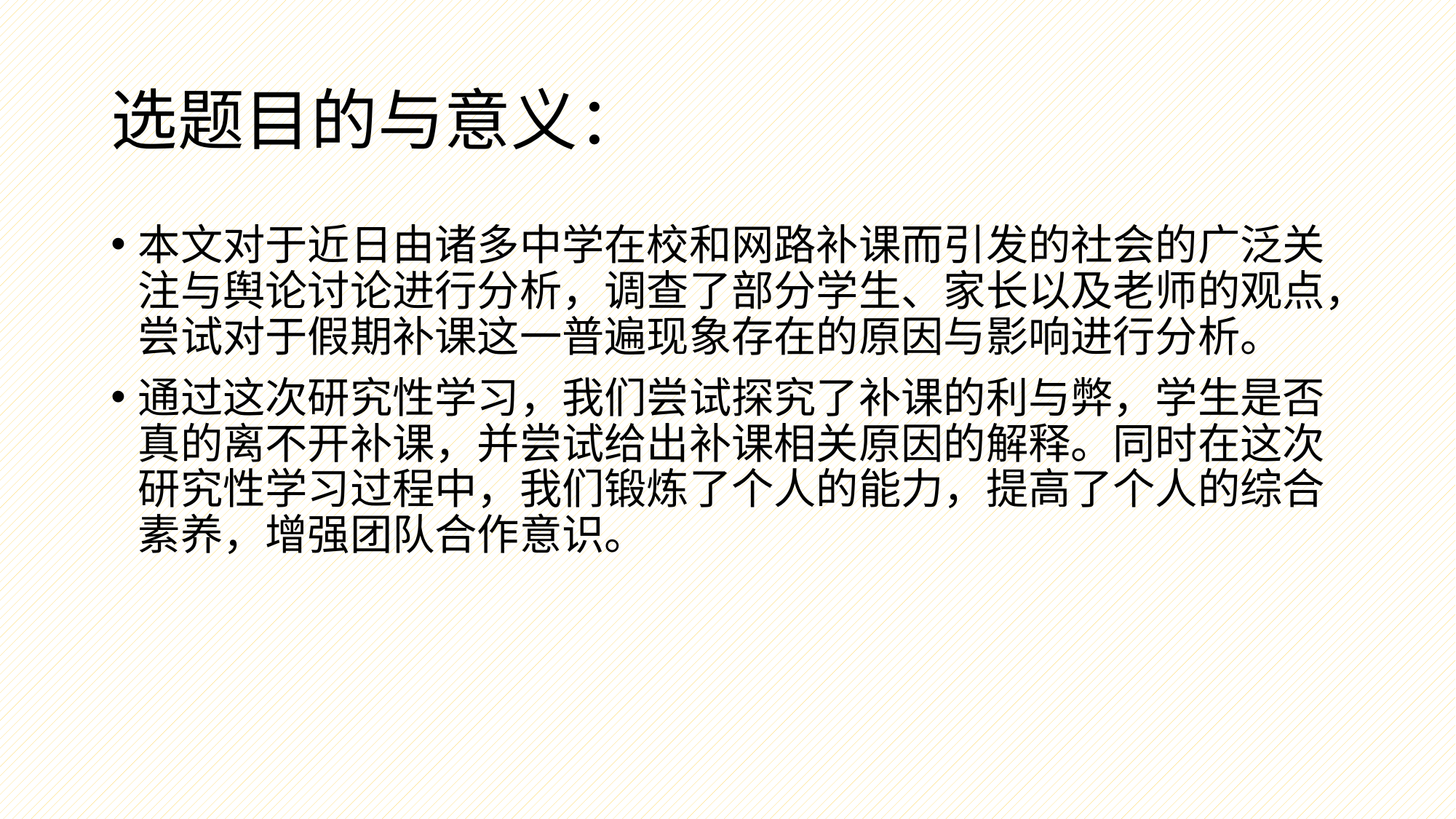

# 选题目的与意义：
本文对于近日由诸多中学在校和网路补课而引发的社会的广泛关注与舆论讨论进行分析，调查了部分学生、家长以及老师的观点，尝试对于假期补课这一普遍现象存在的原因与影响进行分析。
通过这次研究性学习，我们尝试探究了补课的利与弊，学生是否真的离不开补课，并尝试给出补课相关原因的解释。同时在这次研究性学习过程中，我们锻炼了个人的能力，提高了个人的综合素养，增强团队合作意识。